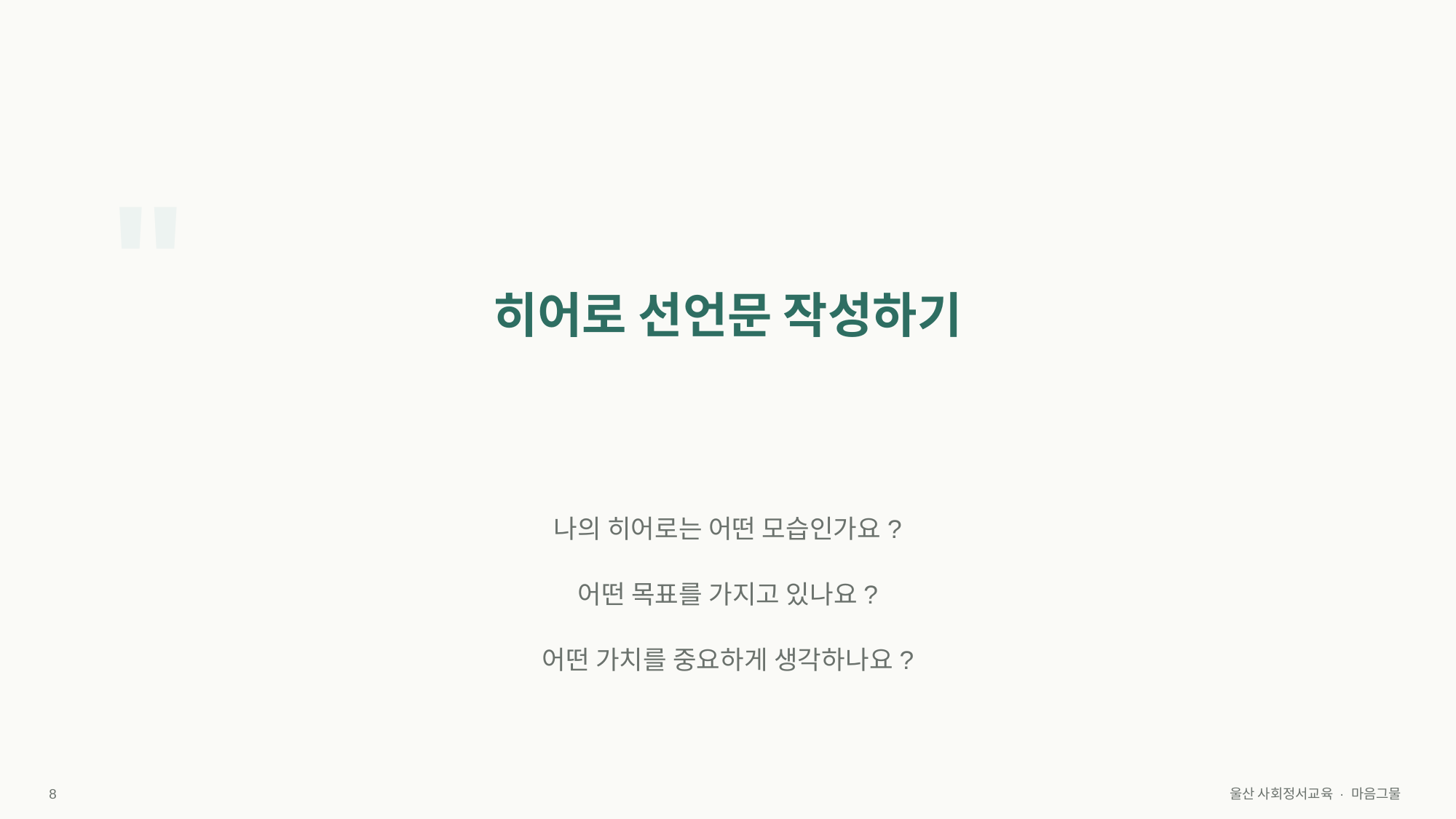

"
히어로 선언문 작성하기
나의 히어로는 어떤 모습인가요?
어떤 목표를 가지고 있나요?
어떤 가치를 중요하게 생각하나요?
8
울산 사회정서교육 · 마음그물